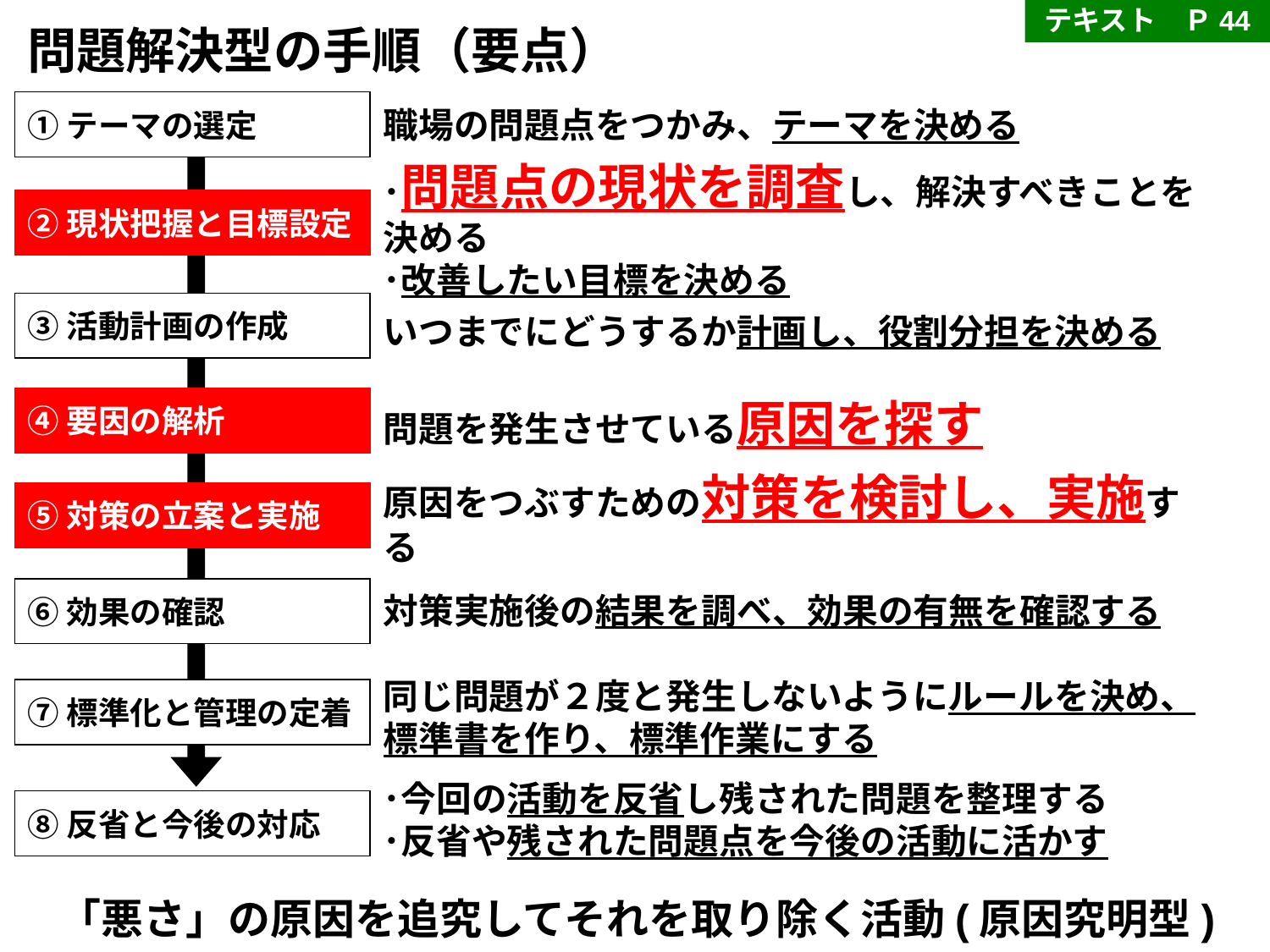

テキスト　Ｐ44
問題解決型の手順（要点）

①テーマの選定
職場の問題点をつかみ、テーマを決める

･問題点の現状を調査し、解決すべきことを決める
･改善したい目標を決める
②現状把握と目標設定
③活動計画の作成
いつまでにどうするか計画し、役割分担を決める
④要因の解析
問題を発生させている原因を探す
⑤対策の立案と実施
原因をつぶすための対策を検討し、実施する
⑥効果の確認
対策実施後の結果を調べ、効果の有無を確認する
同じ問題が２度と発生しないようにルールを決め、
標準書を作り、標準作業にする
⑦標準化と管理の定着
･今回の活動を反省し残された問題を整理する
･反省や残された問題点を今後の活動に活かす
⑧反省と今後の対応
「悪さ」の原因を追究してそれを取り除く活動(原因究明型)